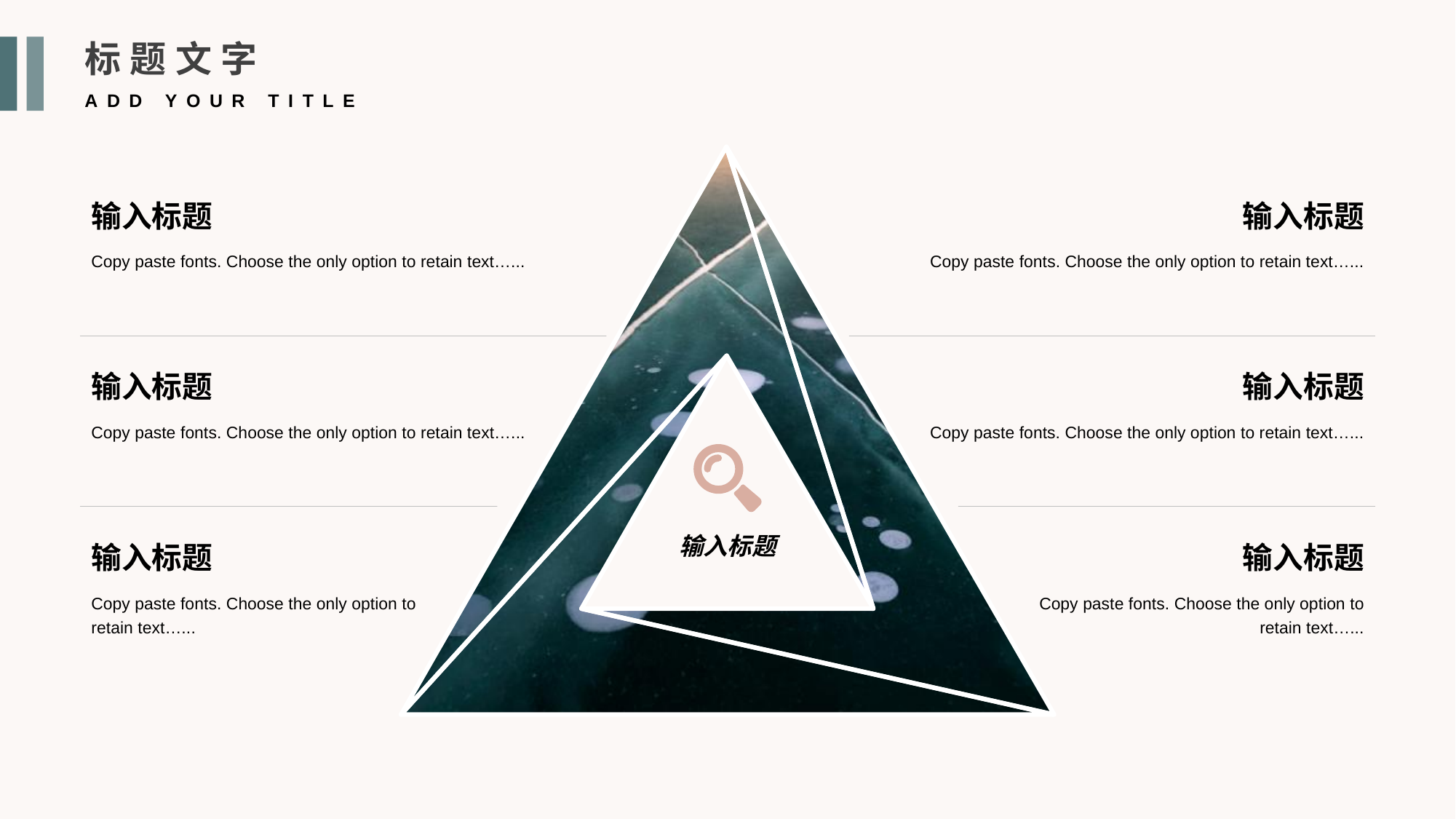

标题文字
ADD YOUR TITLE

输入标题
输入标题
Copy paste fonts. Choose the only option to retain text…...
输入标题
Copy paste fonts. Choose the only option to retain text…...
输入标题
Copy paste fonts. Choose the only option to retain text…...
输入标题
Copy paste fonts. Choose the only option to retain text…...
输入标题
Copy paste fonts. Choose the only option to retain text…...
输入标题
Copy paste fonts. Choose the only option to retain text…...